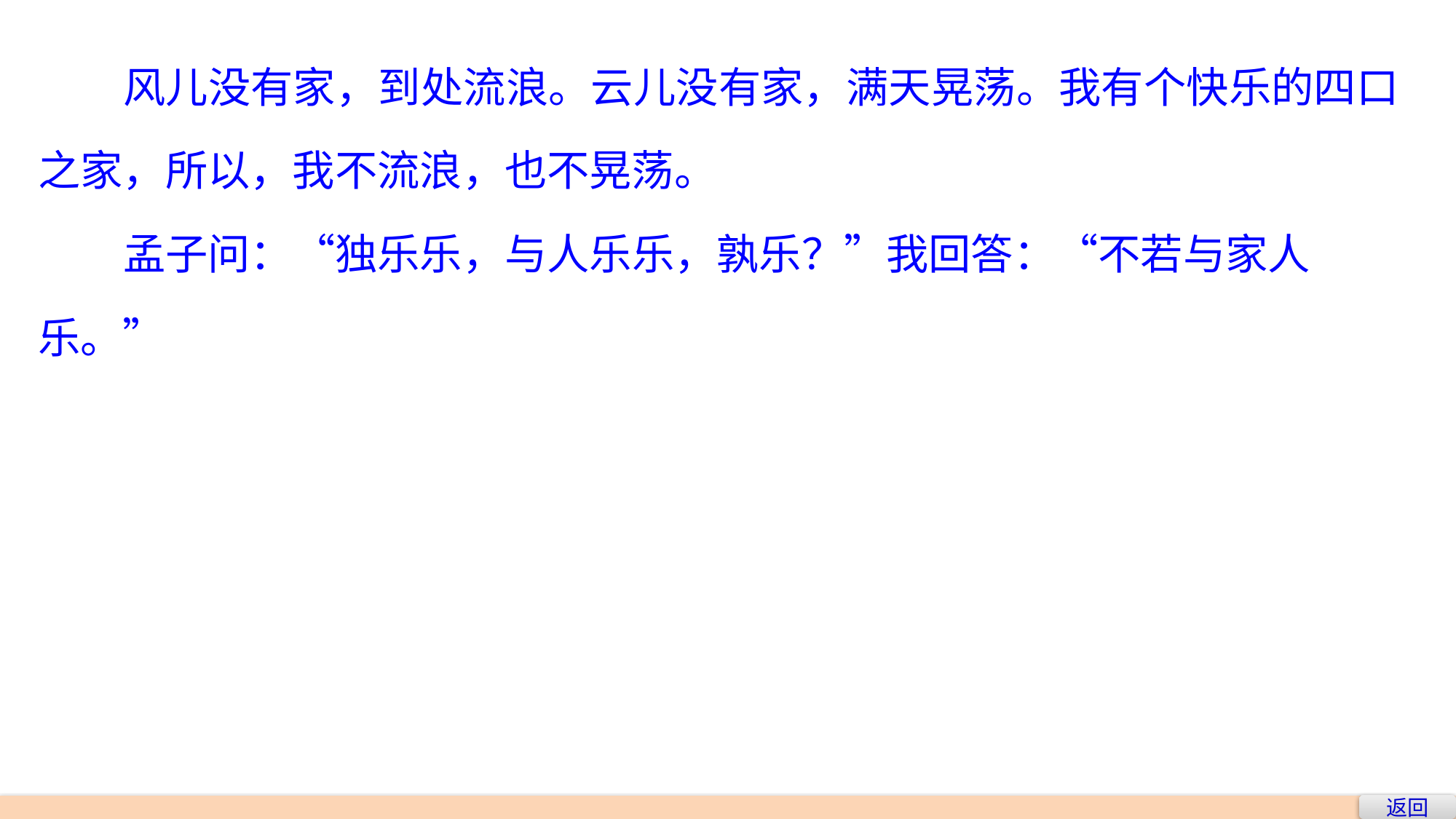

风儿没有家，到处流浪。云儿没有家，满天晃荡。我有个快乐的四口之家，所以，我不流浪，也不晃荡。
孟子问：“独乐乐，与人乐乐，孰乐？”我回答：“不若与家人乐。”
返回